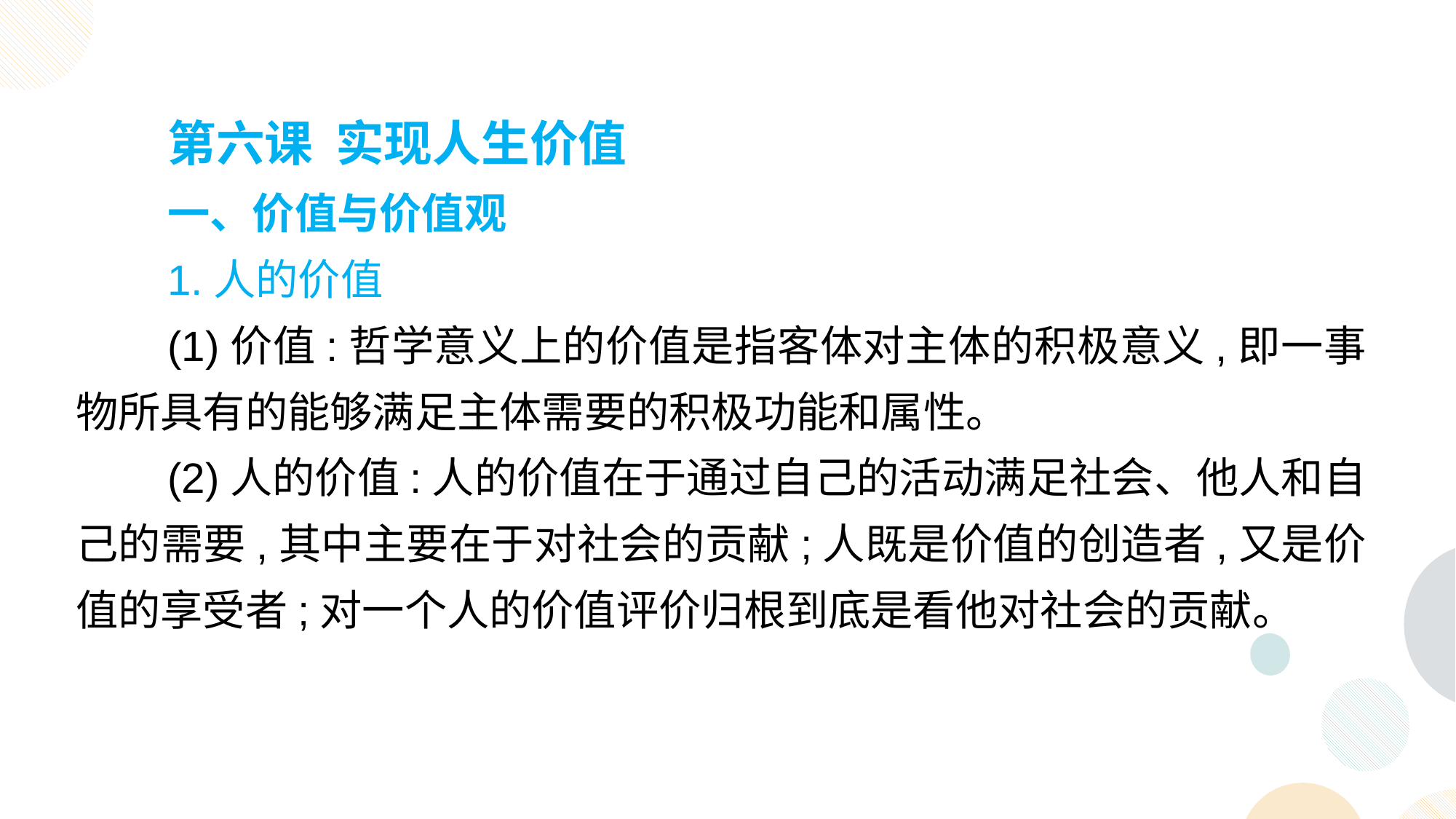

第六课  实现人生价值
一、价值与价值观
1.人的价值
(1)价值:哲学意义上的价值是指客体对主体的积极意义,即一事物所具有的能够满足主体需要的积极功能和属性。
(2)人的价值:人的价值在于通过自己的活动满足社会、他人和自己的需要,其中主要在于对社会的贡献;人既是价值的创造者,又是价值的享受者;对一个人的价值评价归根到底是看他对社会的贡献。